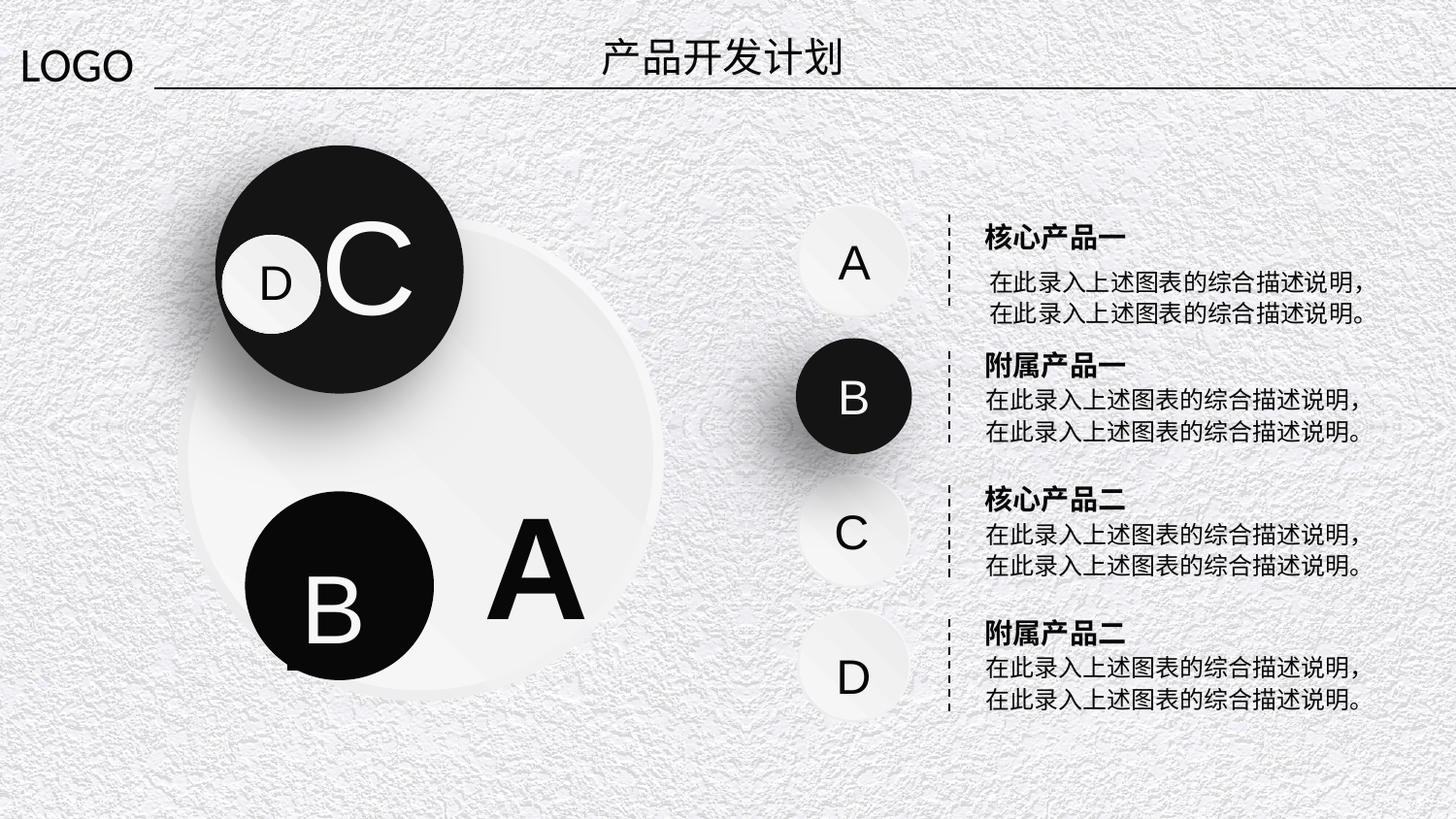

产品开发计划

C

A
核心产品一

A

D
在此录入上述图表的综合描述说明，
在此录入上述图表的综合描述说明。

B
附属产品一
在此录入上述图表的综合描述说明，
在此录入上述图表的综合描述说明。

C
核心产品二

B
在此录入上述图表的综合描述说明，
在此录入上述图表的综合描述说明。

D
附属产品二
在此录入上述图表的综合描述说明，
在此录入上述图表的综合描述说明。
延时文字，不要可以删除